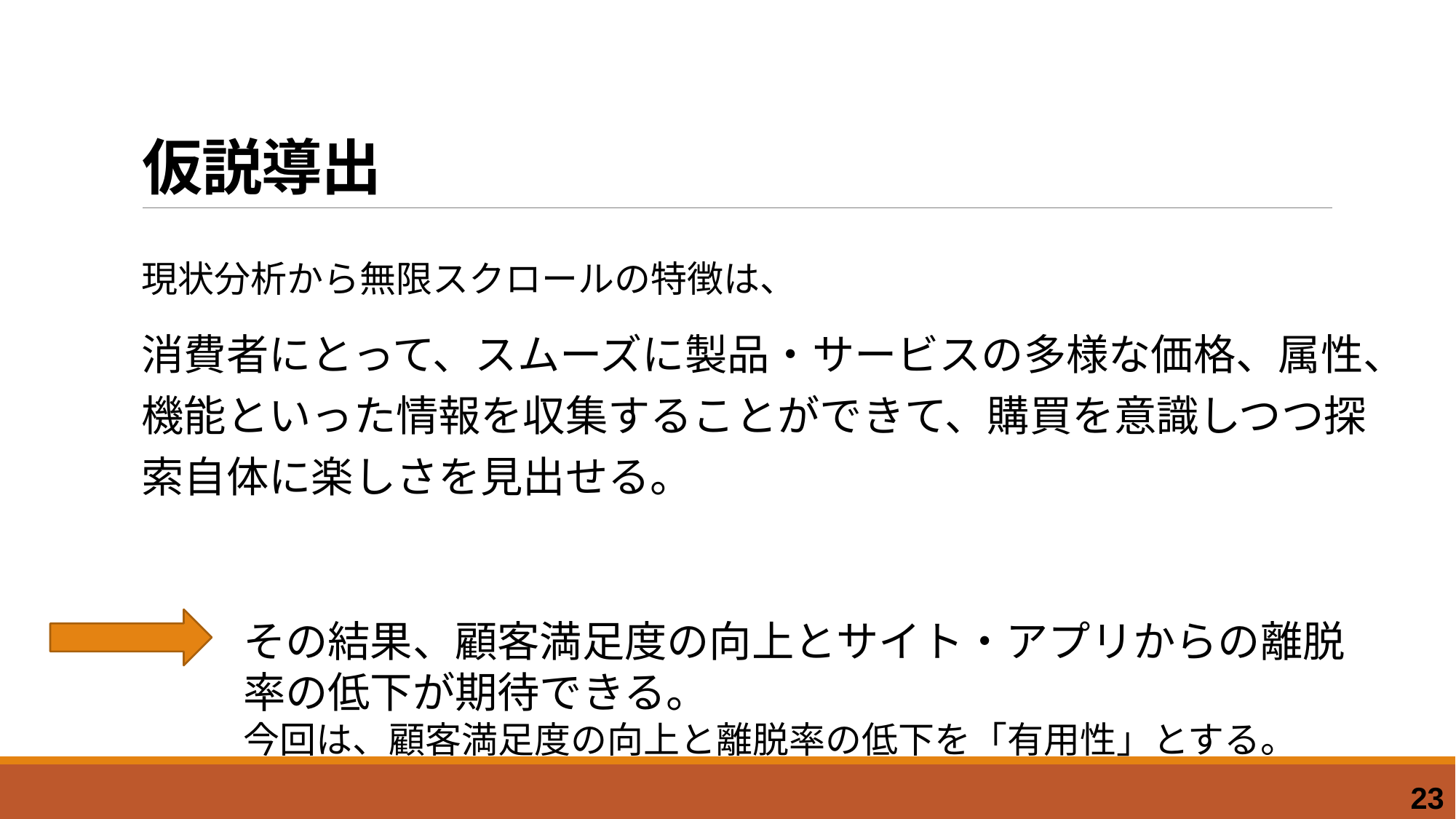

# 仮説導出
現状分析から無限スクロールの特徴は、
消費者にとって、スムーズに製品・サービスの多様な価格、属性、機能といった情報を収集することができて、購買を意識しつつ探索自体に楽しさを見出せる。

その結果、顧客満足度の向上とサイト・アプリからの離脱率の低下が期待できる。
今回は、顧客満足度の向上と離脱率の低下を「有用性」とする。
23